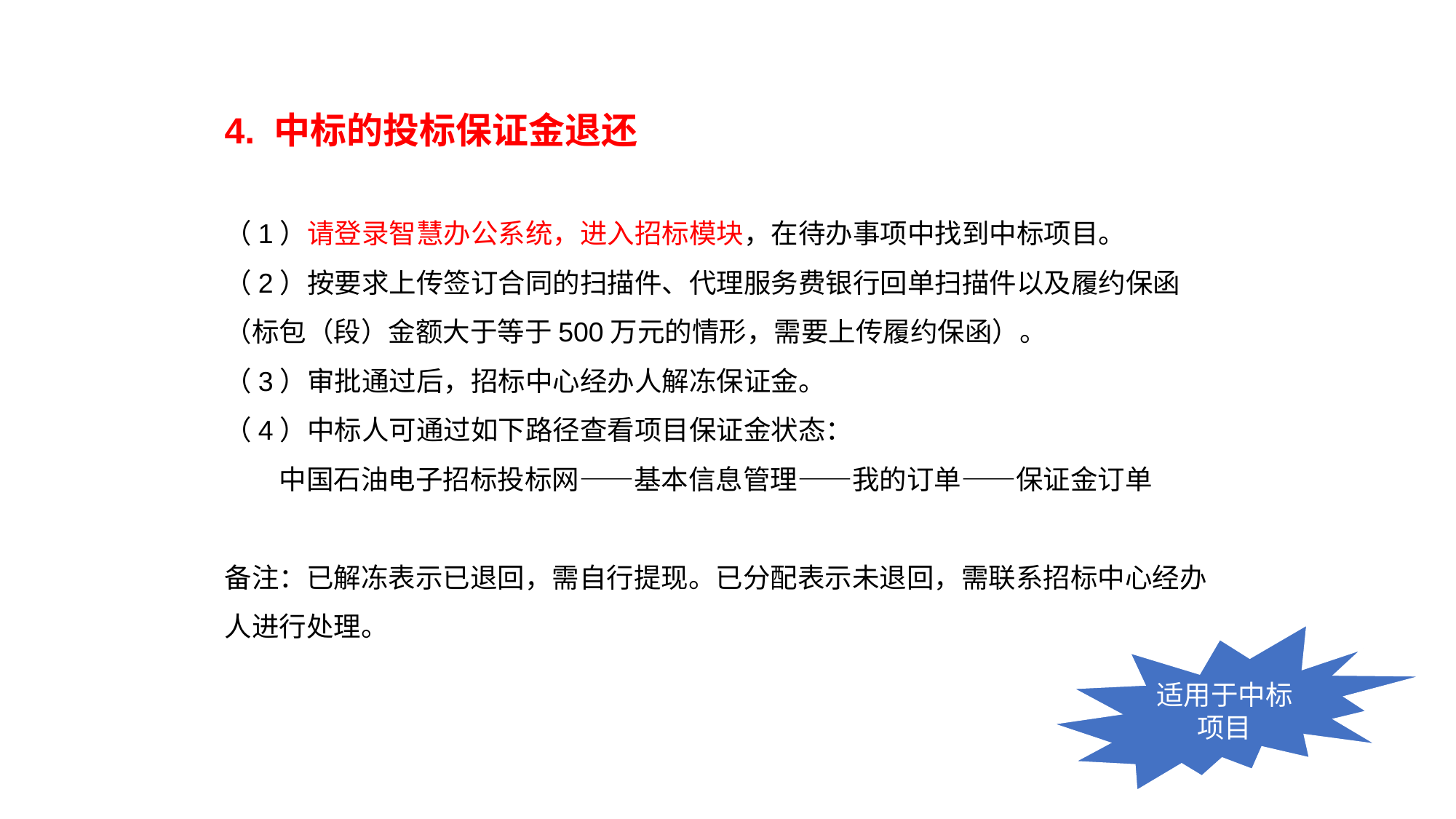

4. 中标的投标保证金退还

（1）请登录智慧办公系统，进入招标模块，在待办事项中找到中标项目。
（2）按要求上传签订合同的扫描件、代理服务费银行回单扫描件以及履约保函（标包（段）金额大于等于500万元的情形，需要上传履约保函）。
（3）审批通过后，招标中心经办人解冻保证金。
（4）中标人可通过如下路径查看项目保证金状态：
中国石油电子招标投标网——基本信息管理——我的订单——保证金订单

备注：已解冻表示已退回，需自行提现。已分配表示未退回，需联系招标中心经办人进行处理。
适用于中标项目